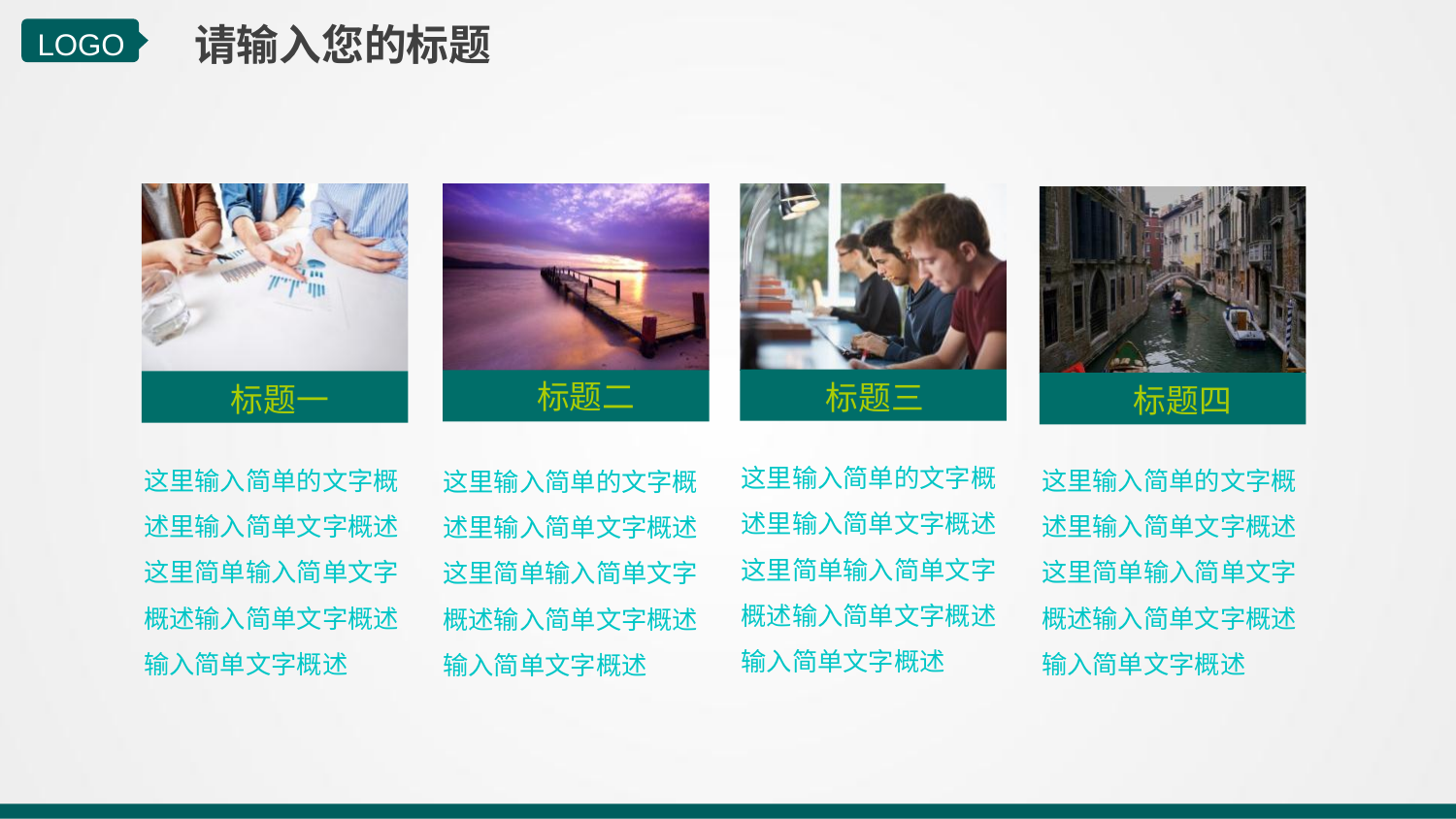

请输入您的标题
LOGO

标题二

标题三

标题一

标题四
这里输入简单的文字概述里输入简单文字概述这里简单输入简单文字概述输入简单文字概述输入简单文字概述
这里输入简单的文字概述里输入简单文字概述这里简单输入简单文字概述输入简单文字概述输入简单文字概述
这里输入简单的文字概述里输入简单文字概述这里简单输入简单文字概述输入简单文字概述输入简单文字概述
这里输入简单的文字概述里输入简单文字概述这里简单输入简单文字概述输入简单文字概述输入简单文字概述